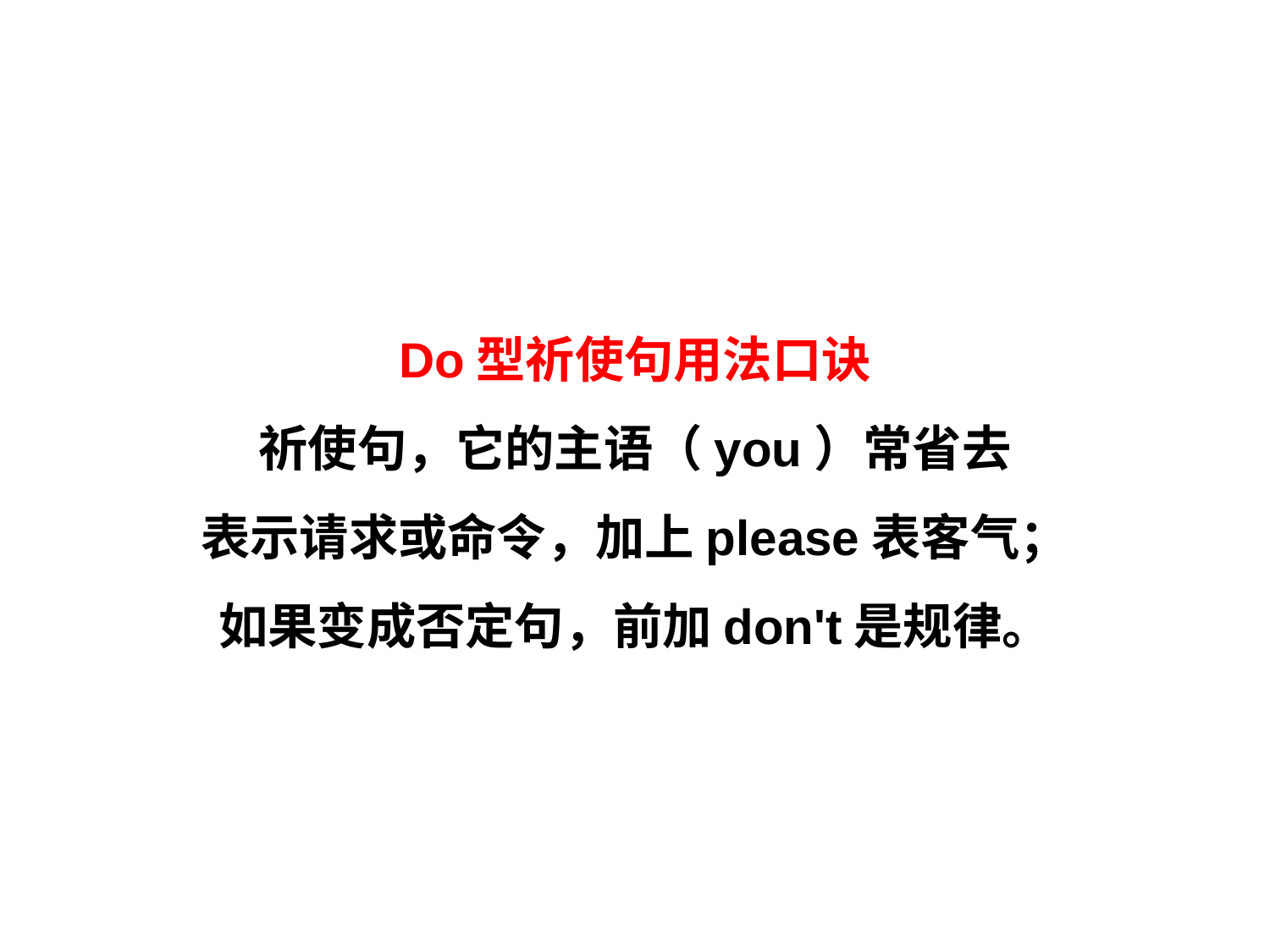

Do型祈使句用法口诀
祈使句，它的主语（you）常省去
表示请求或命令，加上please表客气；
如果变成否定句，前加don't是规律。